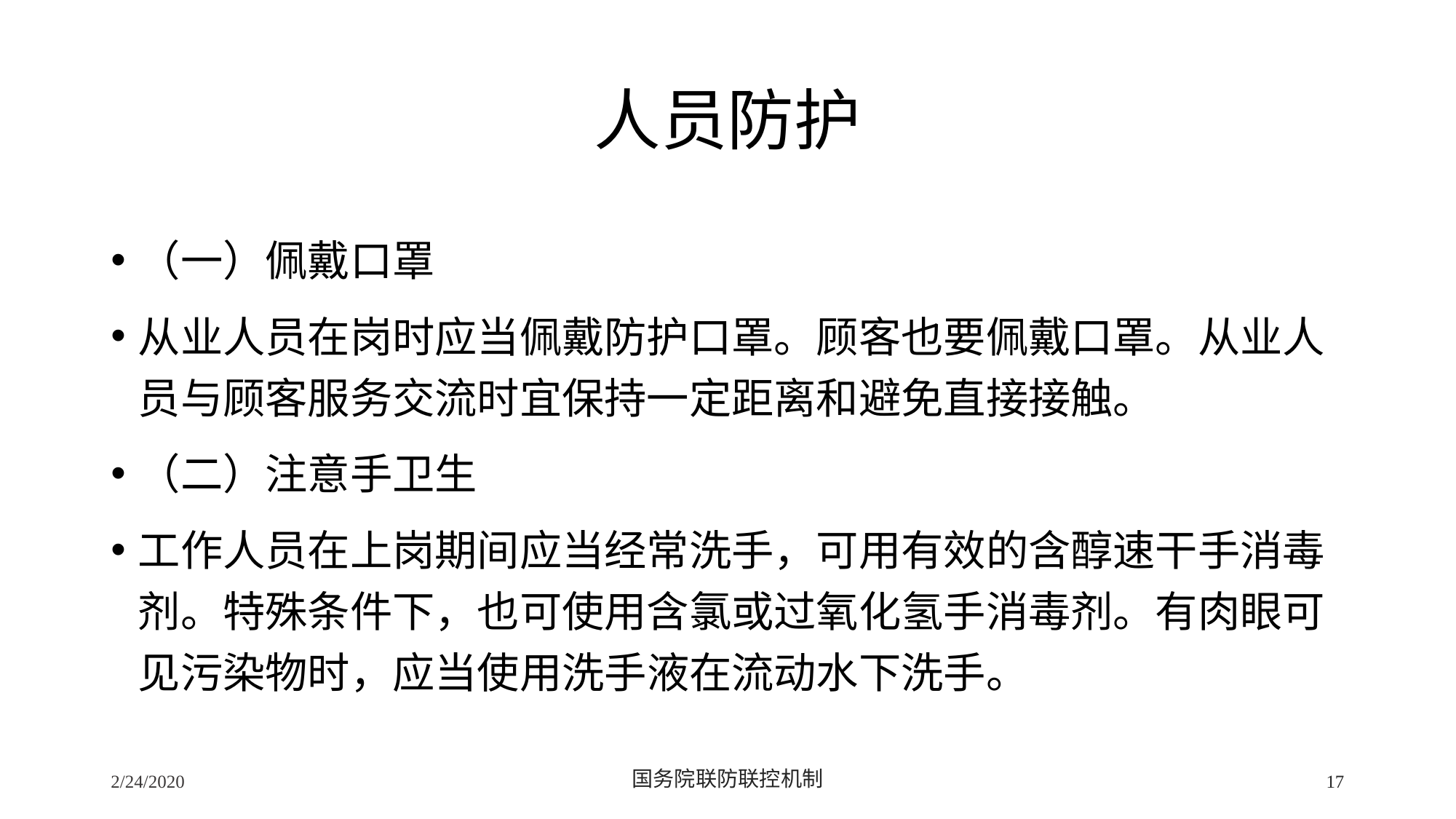

# 人员防护
（一）佩戴口罩
从业人员在岗时应当佩戴防护口罩。顾客也要佩戴口罩。从业人员与顾客服务交流时宜保持一定距离和避免直接接触。
（二）注意手卫生
工作人员在上岗期间应当经常洗手，可用有效的含醇速干手消毒剂。特殊条件下，也可使用含氯或过氧化氢手消毒剂。有肉眼可见污染物时，应当使用洗手液在流动水下洗手。
2/24/2020
国务院联防联控机制
17